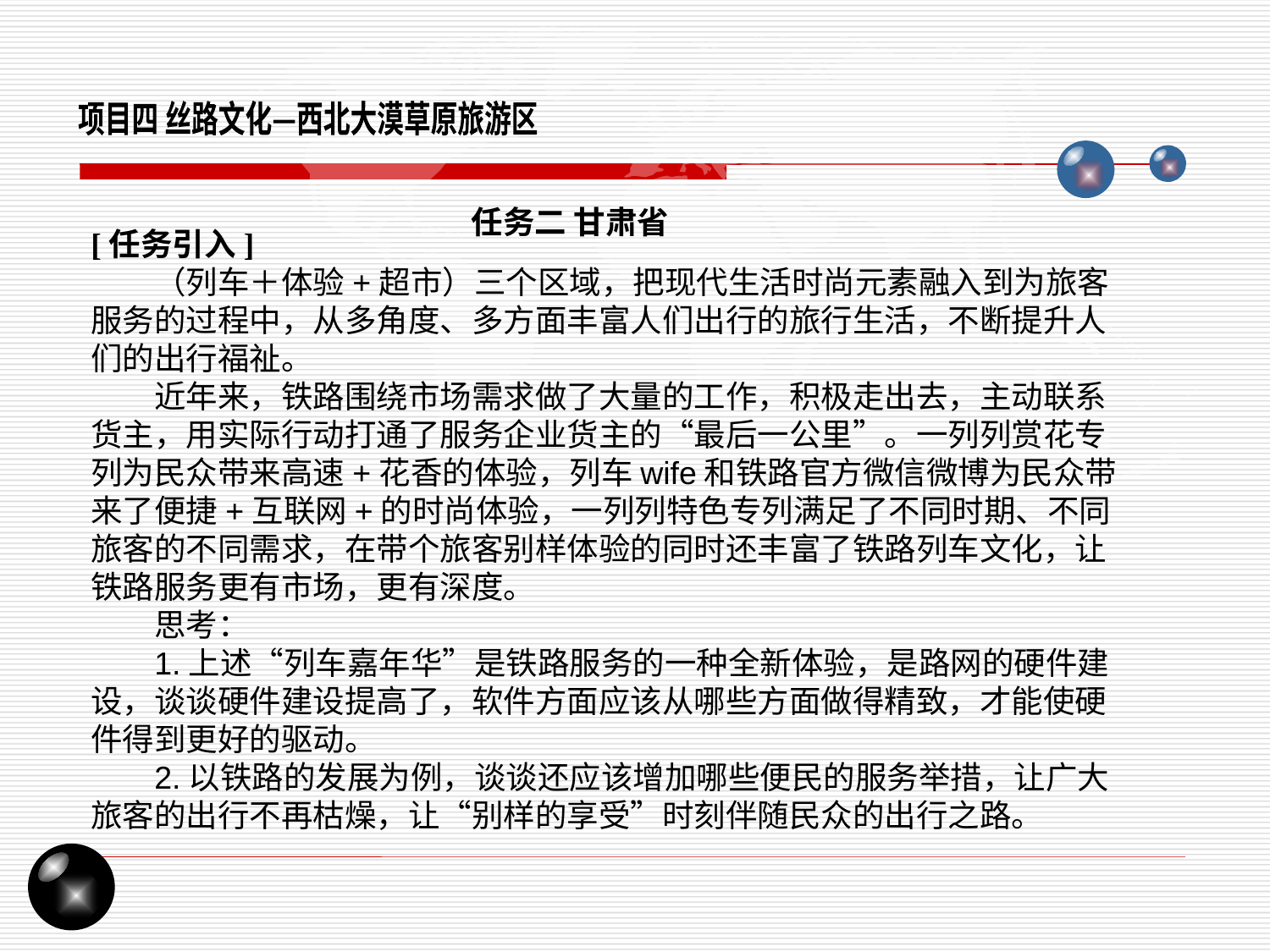

项目四 丝路文化—西北大漠草原旅游区
任务二 甘肃省

[任务引入]
（列车＋体验+超市）三个区域，把现代生活时尚元素融入到为旅客服务的过程中，从多角度、多方面丰富人们出行的旅行生活，不断提升人们的出行福祉。
近年来，铁路围绕市场需求做了大量的工作，积极走出去，主动联系货主，用实际行动打通了服务企业货主的“最后一公里”。一列列赏花专列为民众带来高速+花香的体验，列车wife和铁路官方微信微博为民众带来了便捷+互联网+的时尚体验，一列列特色专列满足了不同时期、不同旅客的不同需求，在带个旅客别样体验的同时还丰富了铁路列车文化，让铁路服务更有市场，更有深度。
思考：
1.上述“列车嘉年华”是铁路服务的一种全新体验，是路网的硬件建设，谈谈硬件建设提高了，软件方面应该从哪些方面做得精致，才能使硬件得到更好的驱动。
2.以铁路的发展为例，谈谈还应该增加哪些便民的服务举措，让广大旅客的出行不再枯燥，让“别样的享受”时刻伴随民众的出行之路。